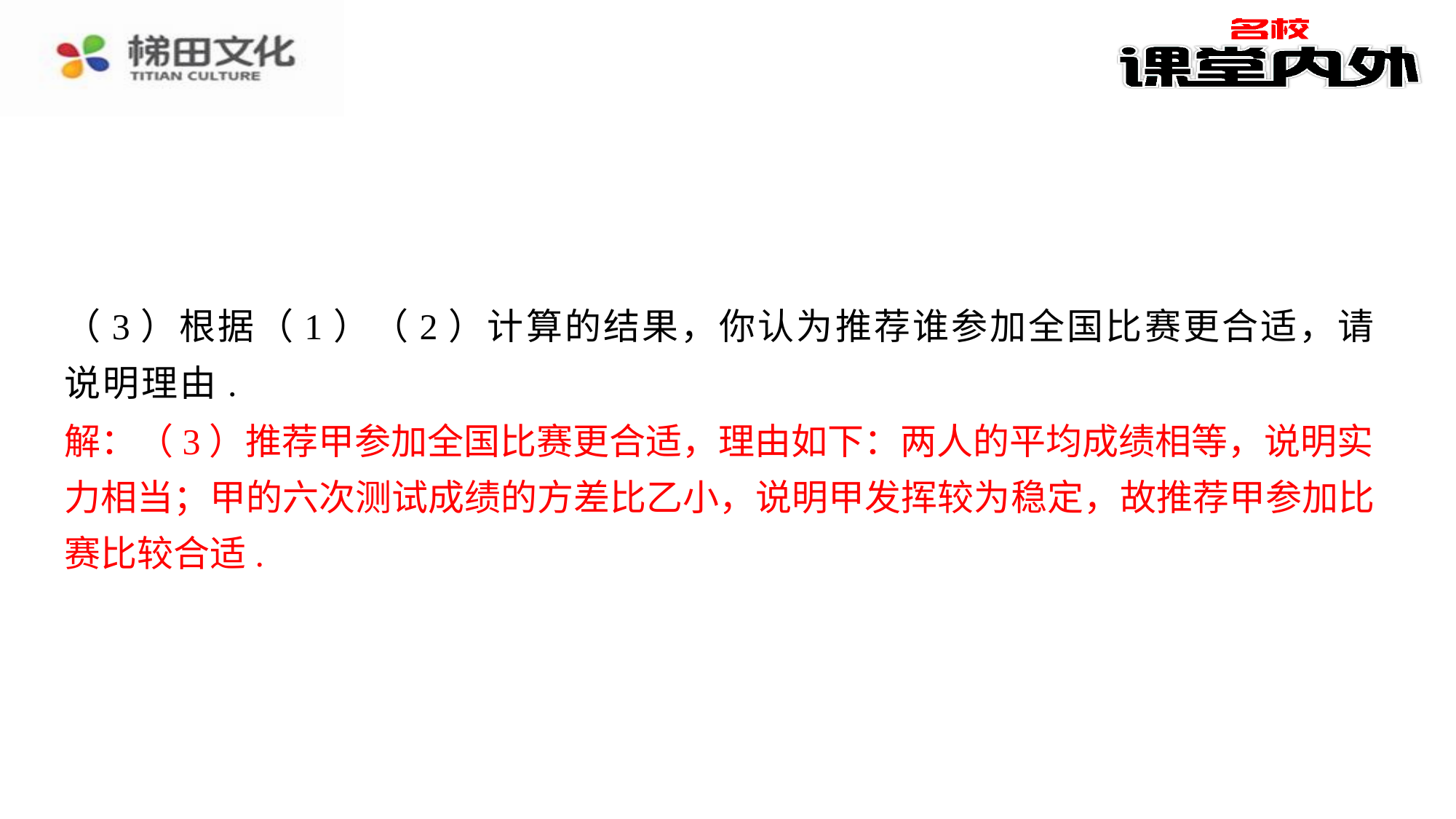

（3）根据（1）（2）计算的结果，你认为推荐谁参加全国比赛更合适，请说明理由.
解：（3）推荐甲参加全国比赛更合适，理由如下：两人的平均成绩相等，说明实力相当；甲的六次测试成绩的方差比乙小，说明甲发挥较为稳定，故推荐甲参加比赛比较合适.